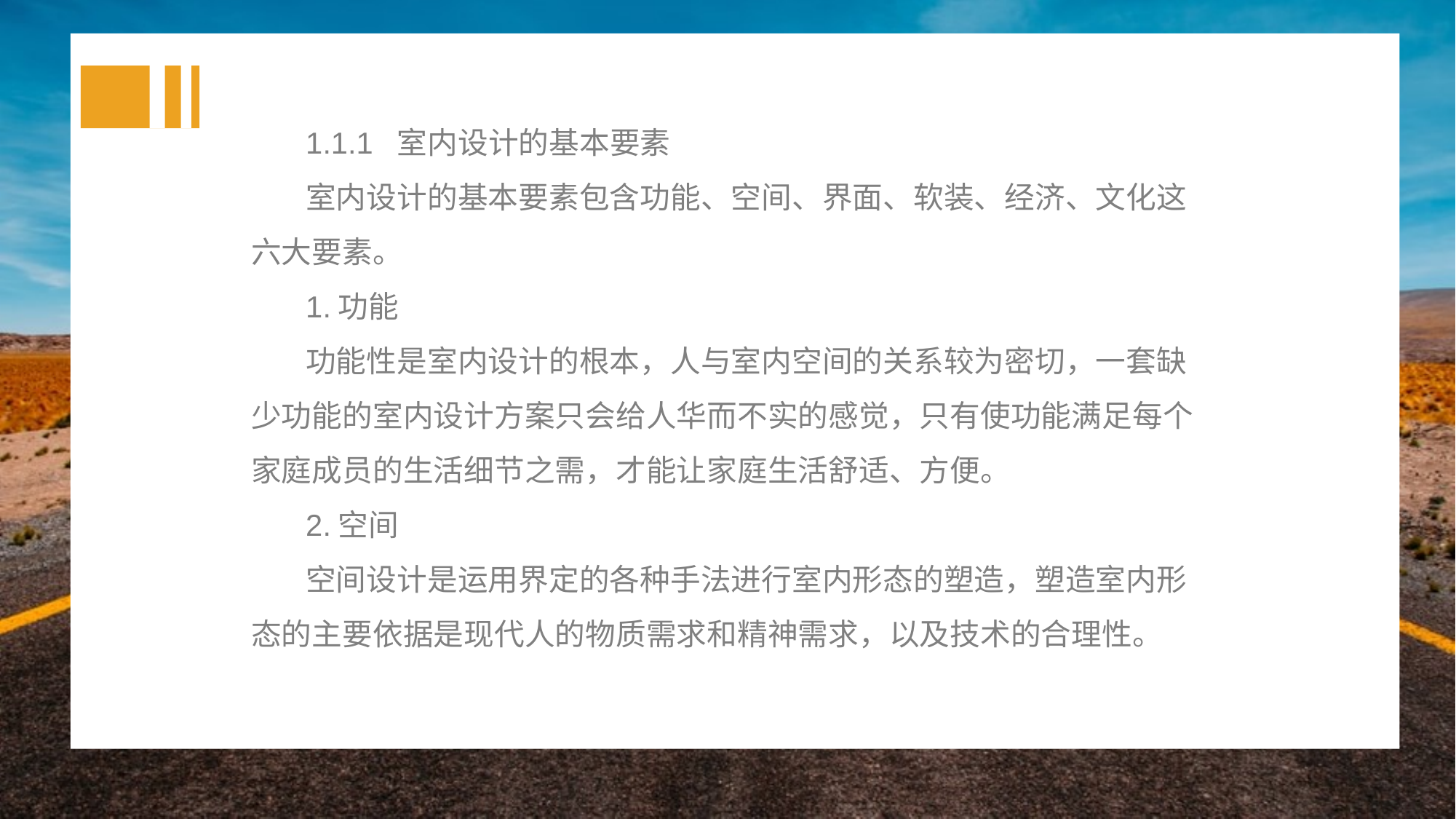

1.1.1  室内设计的基本要素
室内设计的基本要素包含功能、空间、界面、软装、经济、文化这六大要素。
1.功能
功能性是室内设计的根本，人与室内空间的关系较为密切，一套缺少功能的室内设计方案只会给人华而不实的感觉，只有使功能满足每个家庭成员的生活细节之需，才能让家庭生活舒适、方便。
2.空间
空间设计是运用界定的各种手法进行室内形态的塑造，塑造室内形态的主要依据是现代人的物质需求和精神需求，以及技术的合理性。